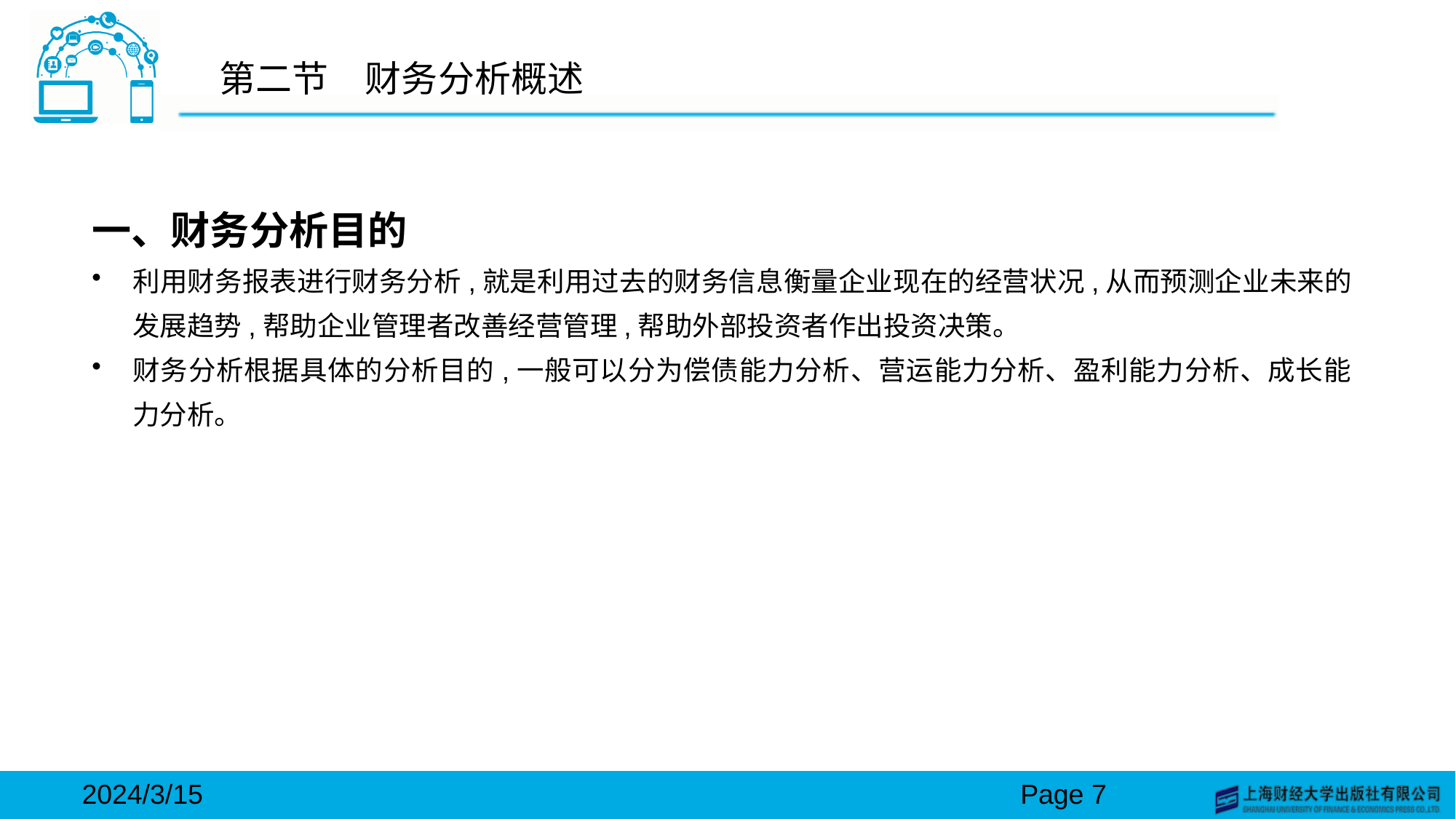

# 第二节　财务分析概述
一、财务分析目的
利用财务报表进行财务分析,就是利用过去的财务信息衡量企业现在的经营状况,从而预测企业未来的发展趋势,帮助企业管理者改善经营管理,帮助外部投资者作出投资决策。
财务分析根据具体的分析目的,一般可以分为偿债能力分析、营运能力分析、盈利能力分析、成长能力分析。

2024/3/15
Page 7